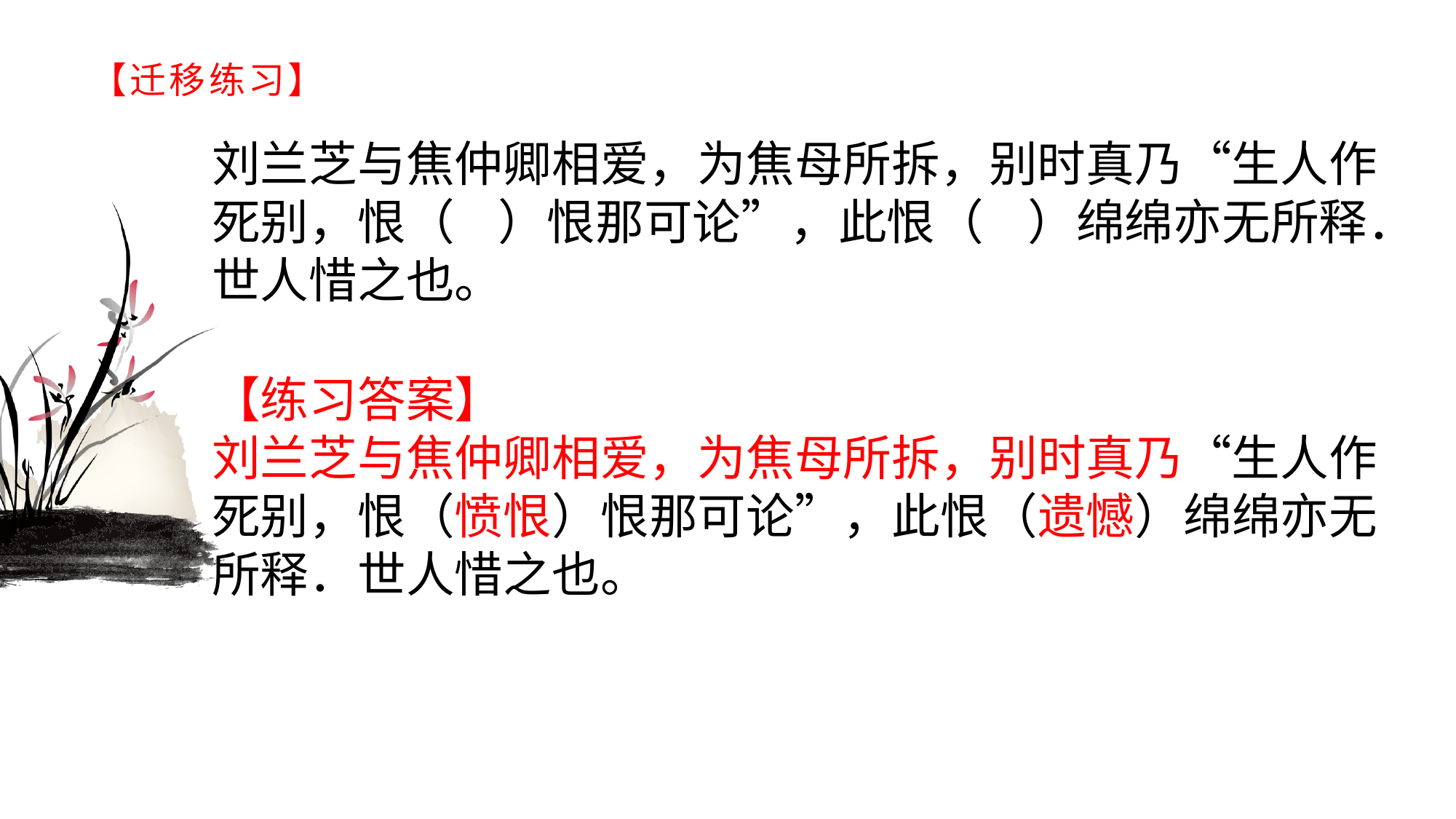

# 【迁移练习】
刘兰芝与焦仲卿相爱，为焦母所拆，别时真乃“生人作死别，恨（    ）恨那可论”，此恨（    ）绵绵亦无所释．世人惜之也。
【练习答案】刘兰芝与焦仲卿相爱，为焦母所拆，别时真乃“生人作死别，恨（愤恨）恨那可论”，此恨（遗憾）绵绵亦无所释．世人惜之也。